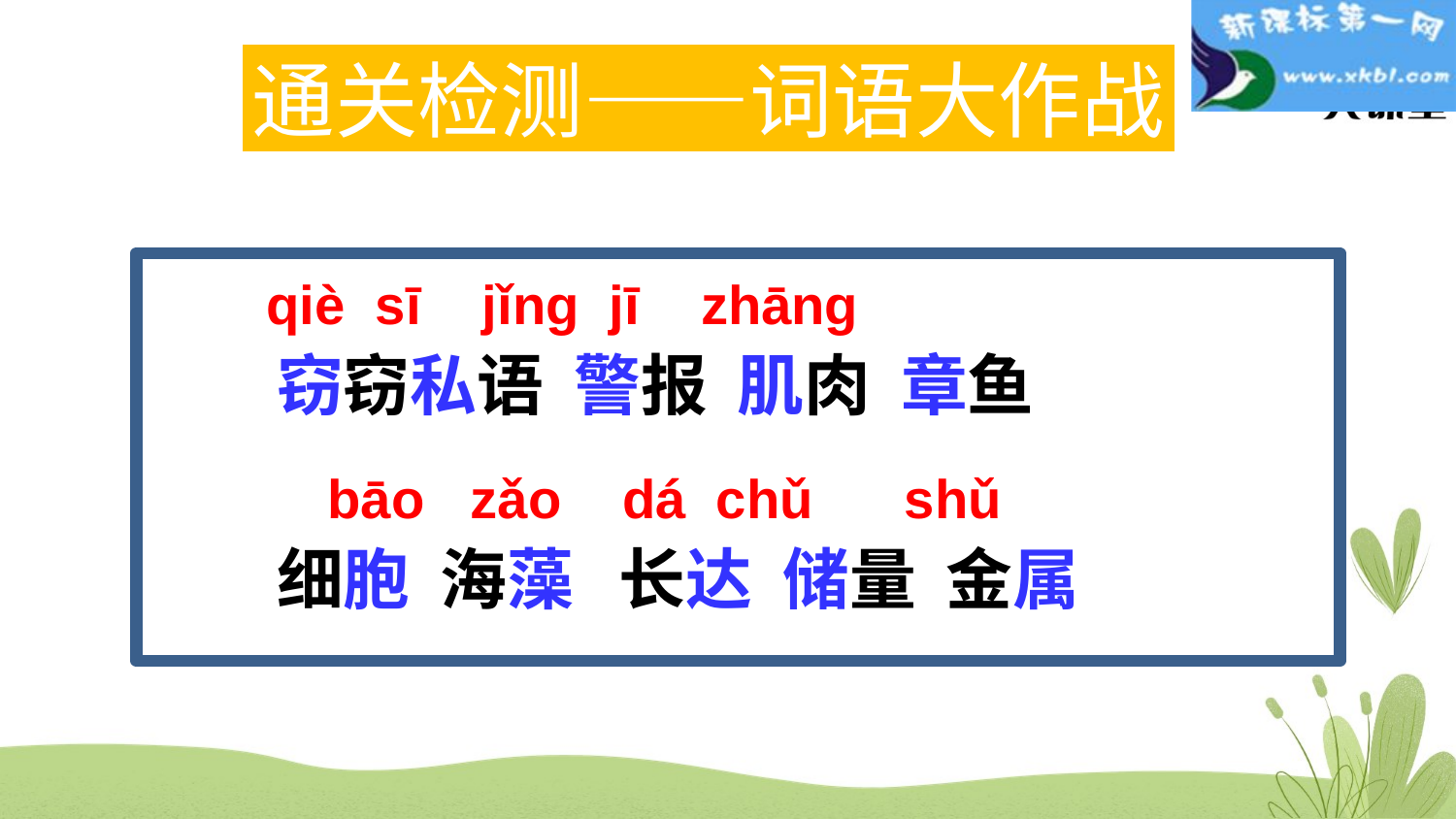

通关检测——词语大作战

qiè  sī    jǐng  jī    zhāng
窃窃私语  警报  肌肉  章鱼
bāo   zǎo    dá  chǔ      shǔ
细胞  海藻   长达  储量  金属